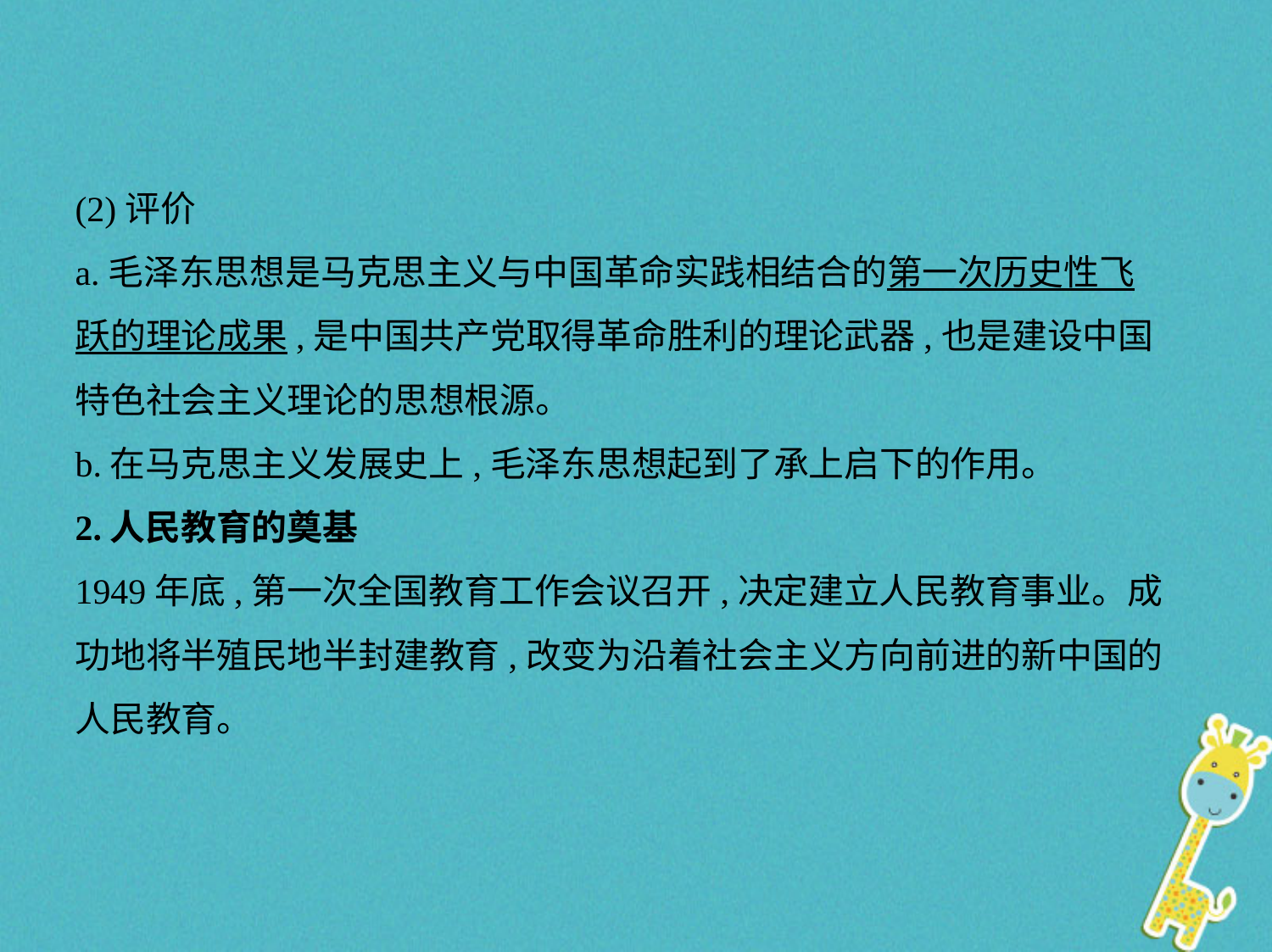

(2)评价
a.毛泽东思想是马克思主义与中国革命实践相结合的第一次历史性飞
跃的理论成果,是中国共产党取得革命胜利的理论武器,也是建设中国
特色社会主义理论的思想根源。
b.在马克思主义发展史上,毛泽东思想起到了承上启下的作用。
2.人民教育的奠基
1949年底,第一次全国教育工作会议召开,决定建立人民教育事业。成
功地将半殖民地半封建教育,改变为沿着社会主义方向前进的新中国的
人民教育。